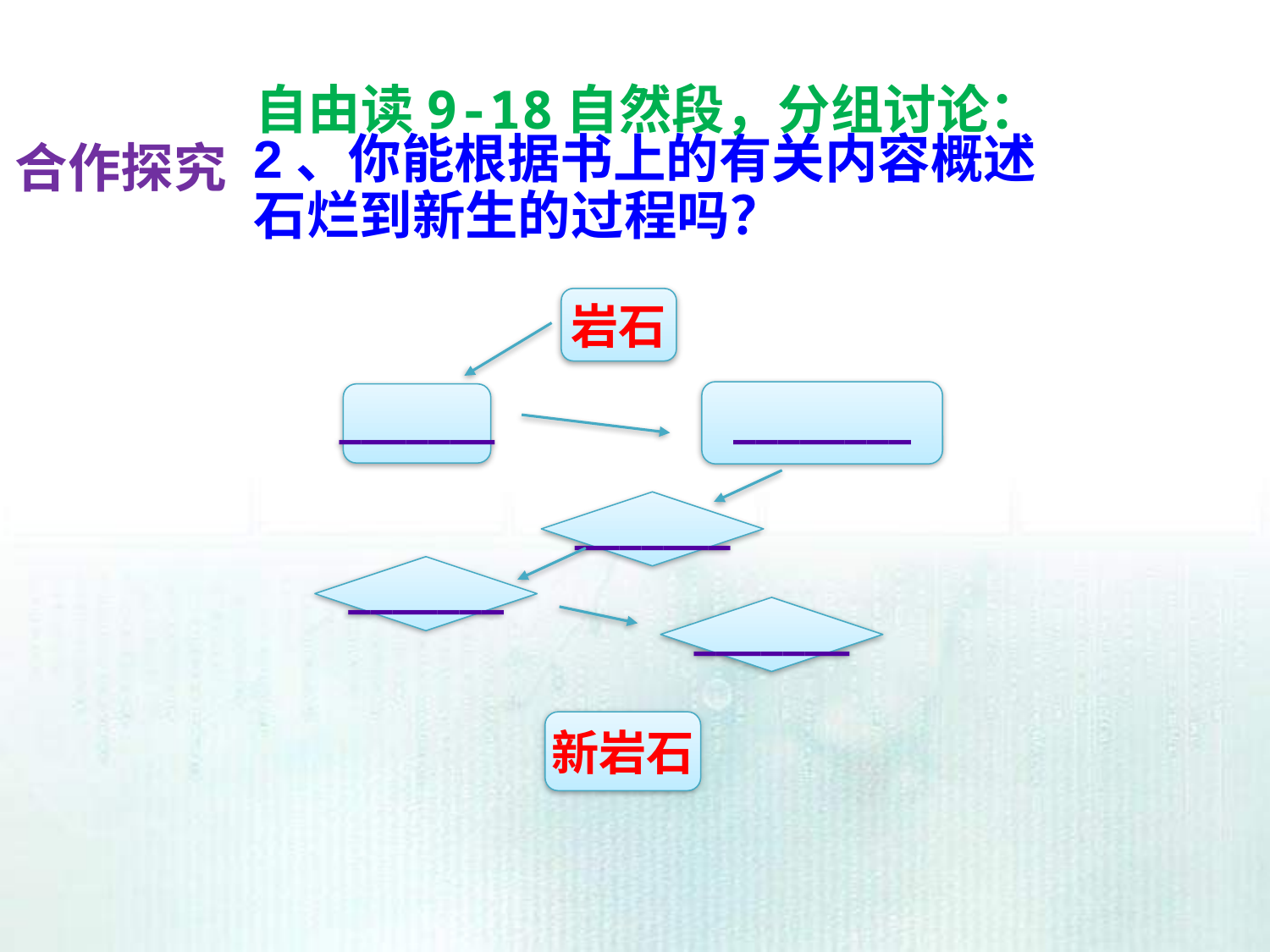

自由读9-18自然段，分组讨论：
2、你能根据书上的有关内容概述石烂到新生的过程吗？
合作探究
岩石

________
_______

_______

_______
_______

新岩石